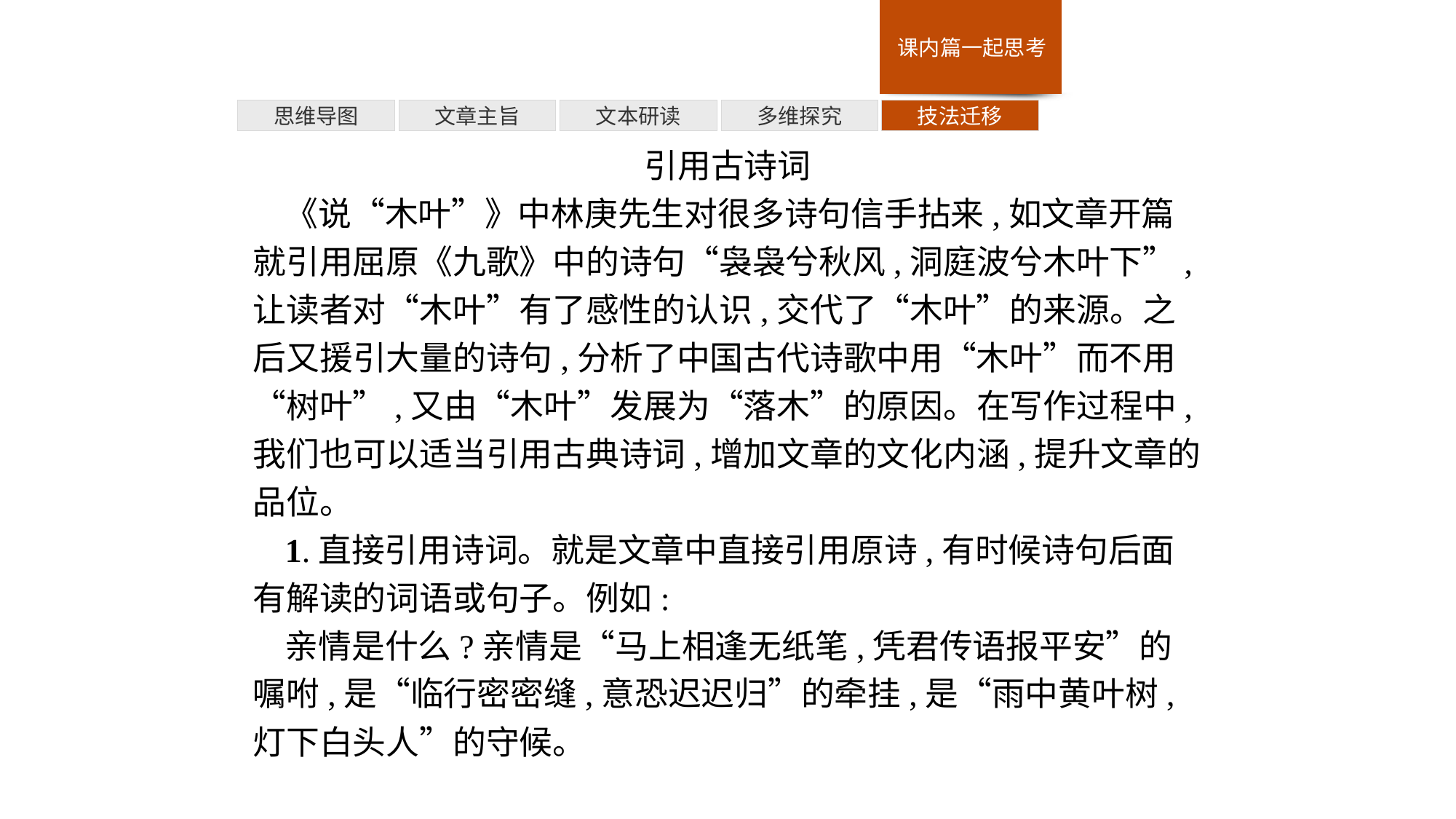

多维探究
思维导图
文章主旨
文本研读
技法迁移
引用古诗词
《说“木叶”》中林庚先生对很多诗句信手拈来,如文章开篇就引用屈原《九歌》中的诗句“袅袅兮秋风,洞庭波兮木叶下”,让读者对“木叶”有了感性的认识,交代了“木叶”的来源。之后又援引大量的诗句,分析了中国古代诗歌中用“木叶”而不用“树叶”,又由“木叶”发展为“落木”的原因。在写作过程中,我们也可以适当引用古典诗词,增加文章的文化内涵,提升文章的品位。
1.直接引用诗词。就是文章中直接引用原诗,有时候诗句后面有解读的词语或句子。例如:
亲情是什么?亲情是“马上相逢无纸笔,凭君传语报平安”的嘱咐,是“临行密密缝,意恐迟迟归”的牵挂,是“雨中黄叶树,灯下白头人”的守候。